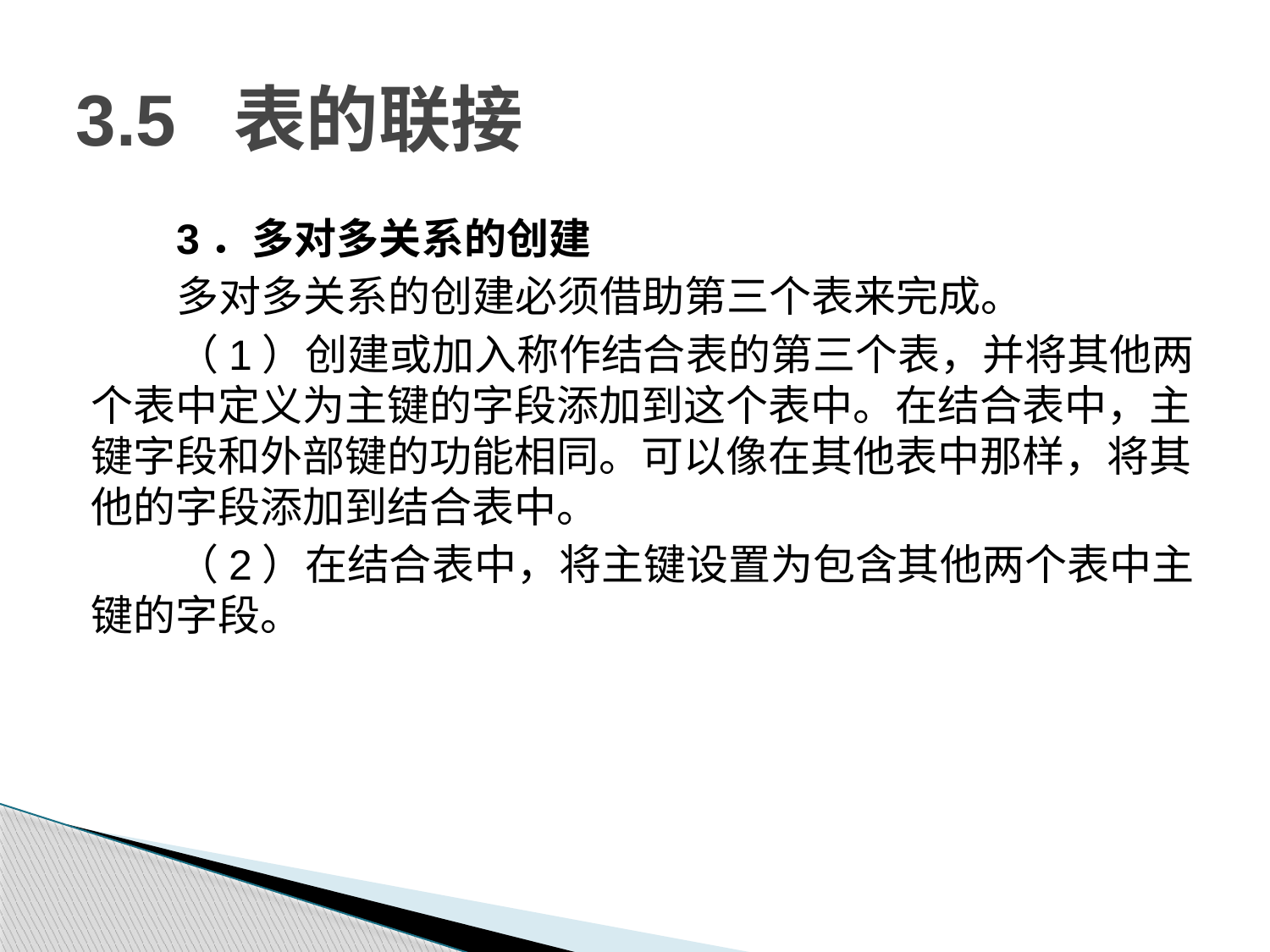

# 3.5  表的联接
3．多对多关系的创建
多对多关系的创建必须借助第三个表来完成。
（1）创建或加入称作结合表的第三个表，并将其他两个表中定义为主键的字段添加到这个表中。在结合表中，主键字段和外部键的功能相同。可以像在其他表中那样，将其他的字段添加到结合表中。
（2）在结合表中，将主键设置为包含其他两个表中主键的字段。